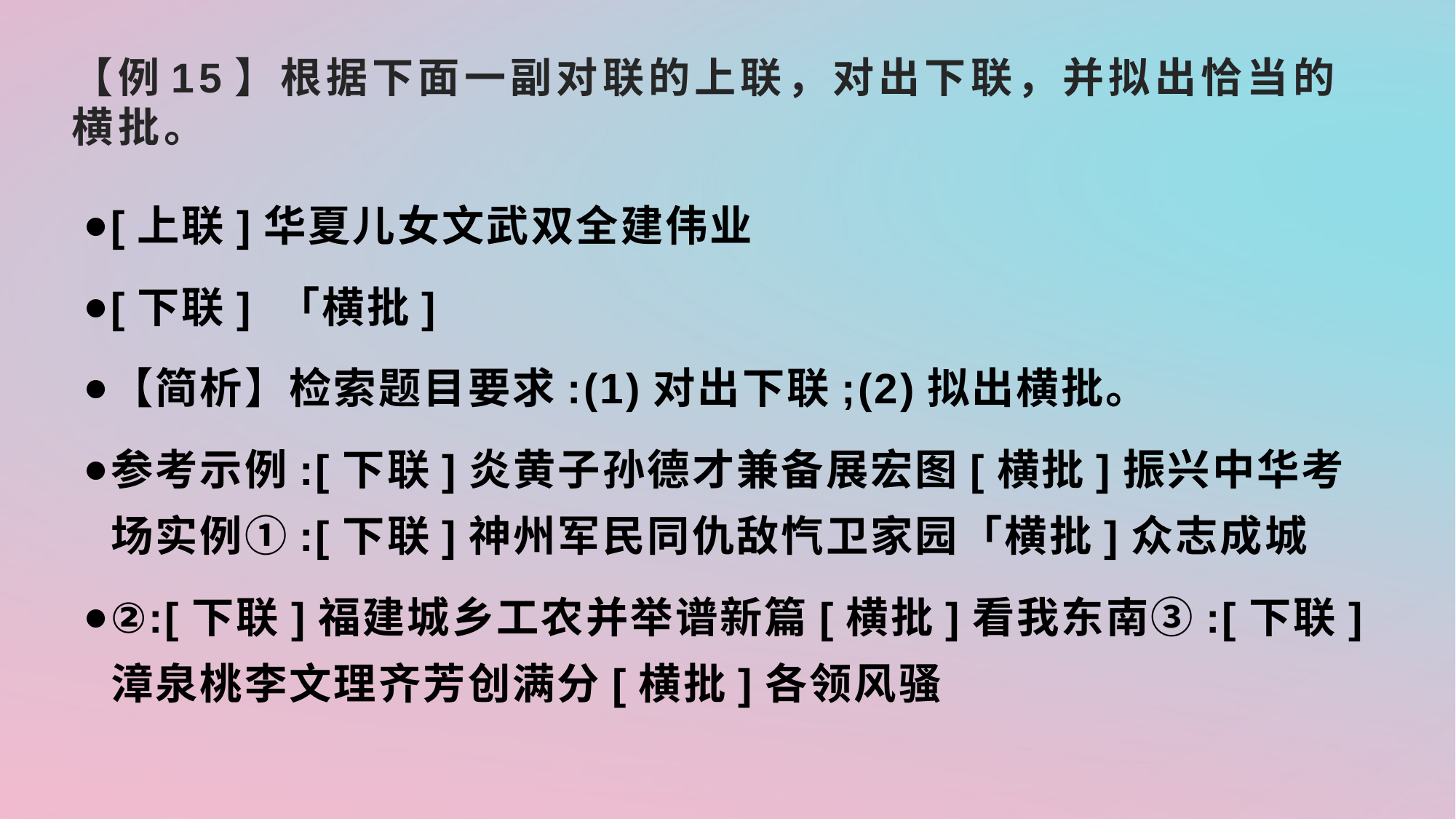

# 【例15】根据下面一副对联的上联，对出下联，并拟出恰当的横批。
[上联]华夏儿女文武双全建伟业
[下联] 「横批]
【简析】检索题目要求:(1)对出下联;(2)拟出横批。
参考示例:[下联]炎黄子孙德才兼备展宏图[横批]振兴中华考场实例①:[下联]神州军民同仇敌忾卫家园「横批]众志成城
②:[下联]福建城乡工农并举谱新篇[横批]看我东南③:[下联]漳泉桃李文理齐芳创满分[横批]各领风骚